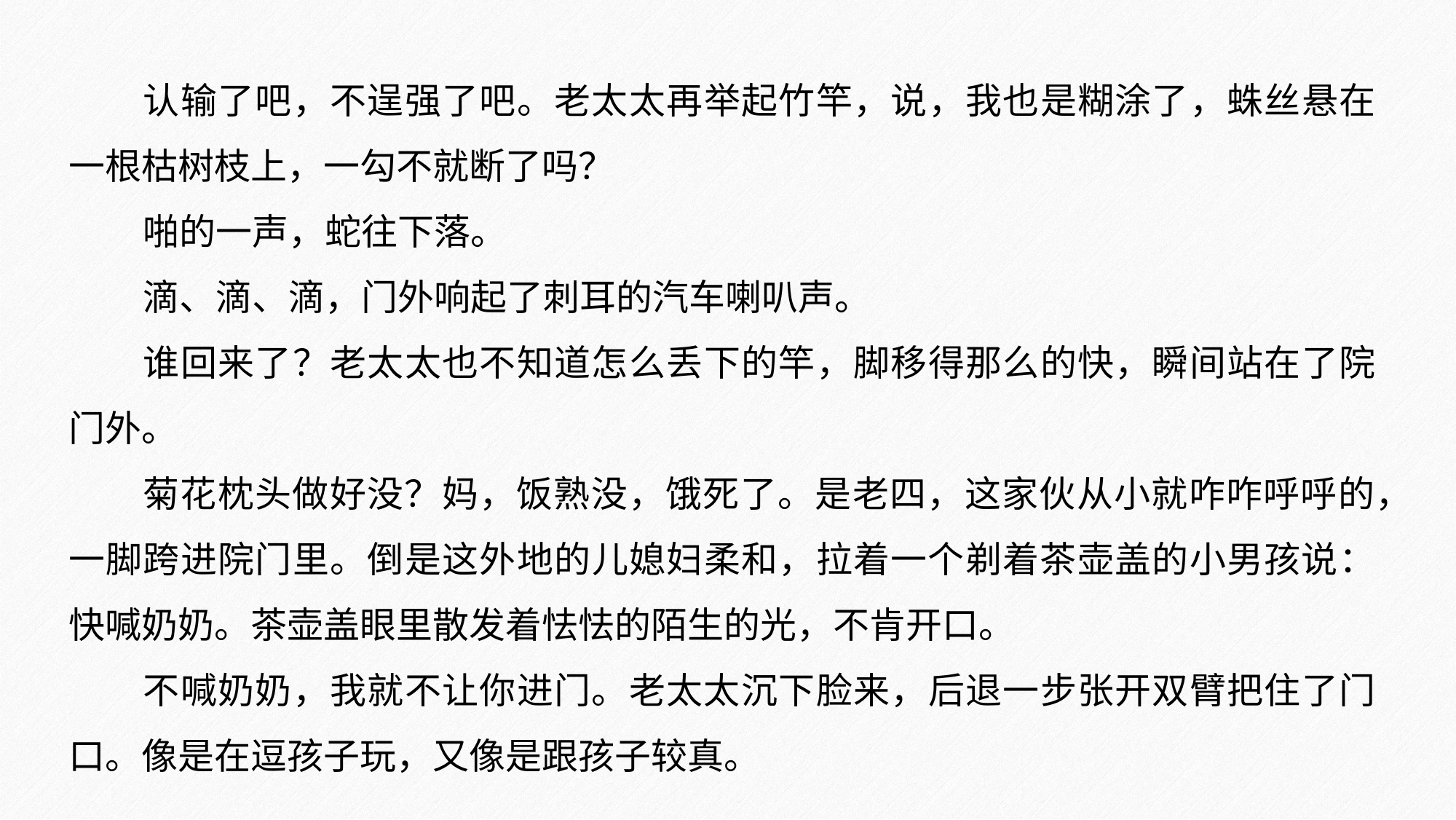

认输了吧，不逞强了吧。老太太再举起竹竿，说，我也是糊涂了，蛛丝悬在一根枯树枝上，一勾不就断了吗？
啪的一声，蛇往下落。
滴、滴、滴，门外响起了刺耳的汽车喇叭声。
谁回来了？老太太也不知道怎么丢下的竿，脚移得那么的快，瞬间站在了院门外。
菊花枕头做好没？妈，饭熟没，饿死了。是老四，这家伙从小就咋咋呼呼的，一脚跨进院门里。倒是这外地的儿媳妇柔和，拉着一个剃着茶壶盖的小男孩说：快喊奶奶。茶壶盖眼里散发着怯怯的陌生的光，不肯开口。
不喊奶奶，我就不让你进门。老太太沉下脸来，后退一步张开双臂把住了门口。像是在逗孩子玩，又像是跟孩子较真。